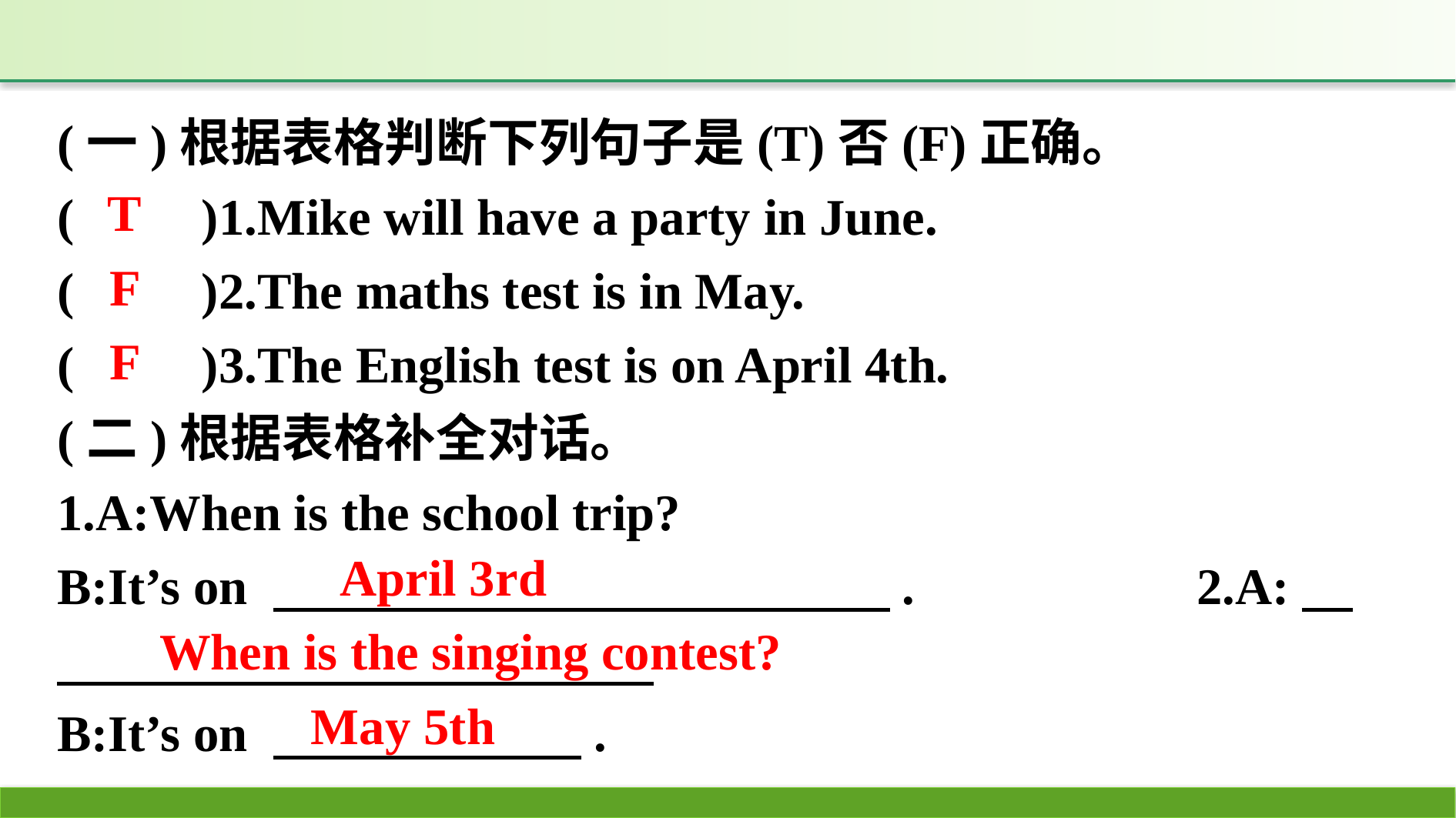

(一)根据表格判断下列句子是(T)否(F)正确。
(　　)1.Mike will have a party in June.
(　　)2.The maths test is in May.
(　　)3.The English test is on April 4th.
(二)根据表格补全对话。
1.A:When is the school trip?
B:It’s on 　　　　　　　　　　　　.　　　　　2.A:　　　　　　　　　　      　 
B:It’s on 　　　　　　.
T
F
F
April 3rd
When is the singing contest?
May 5th